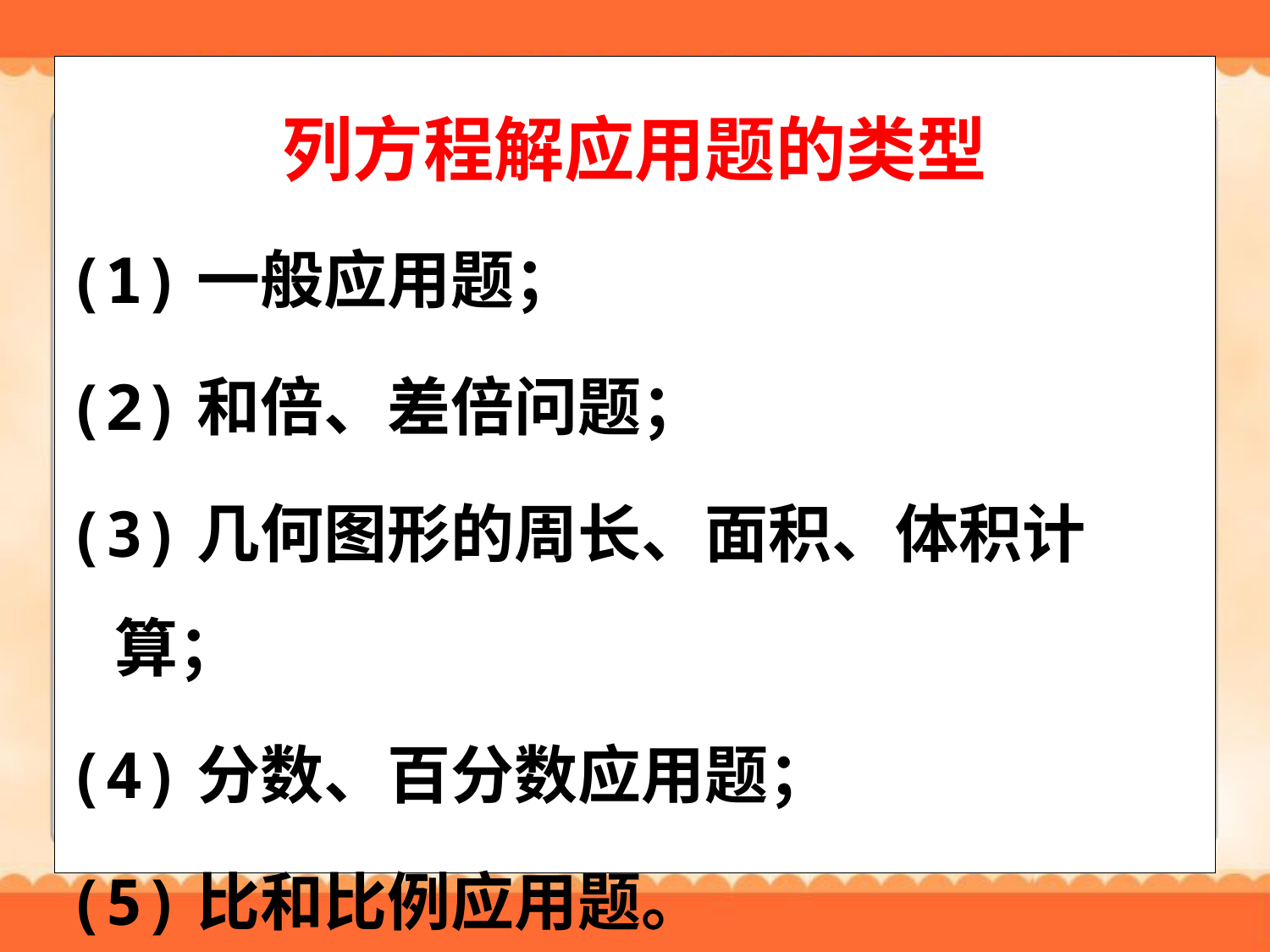

列方程解应用题的类型
(1)一般应用题；
(2)和倍、差倍问题；
(3)几何图形的周长、面积、体积计算；
(4)分数、百分数应用题；
(5)比和比例应用题。